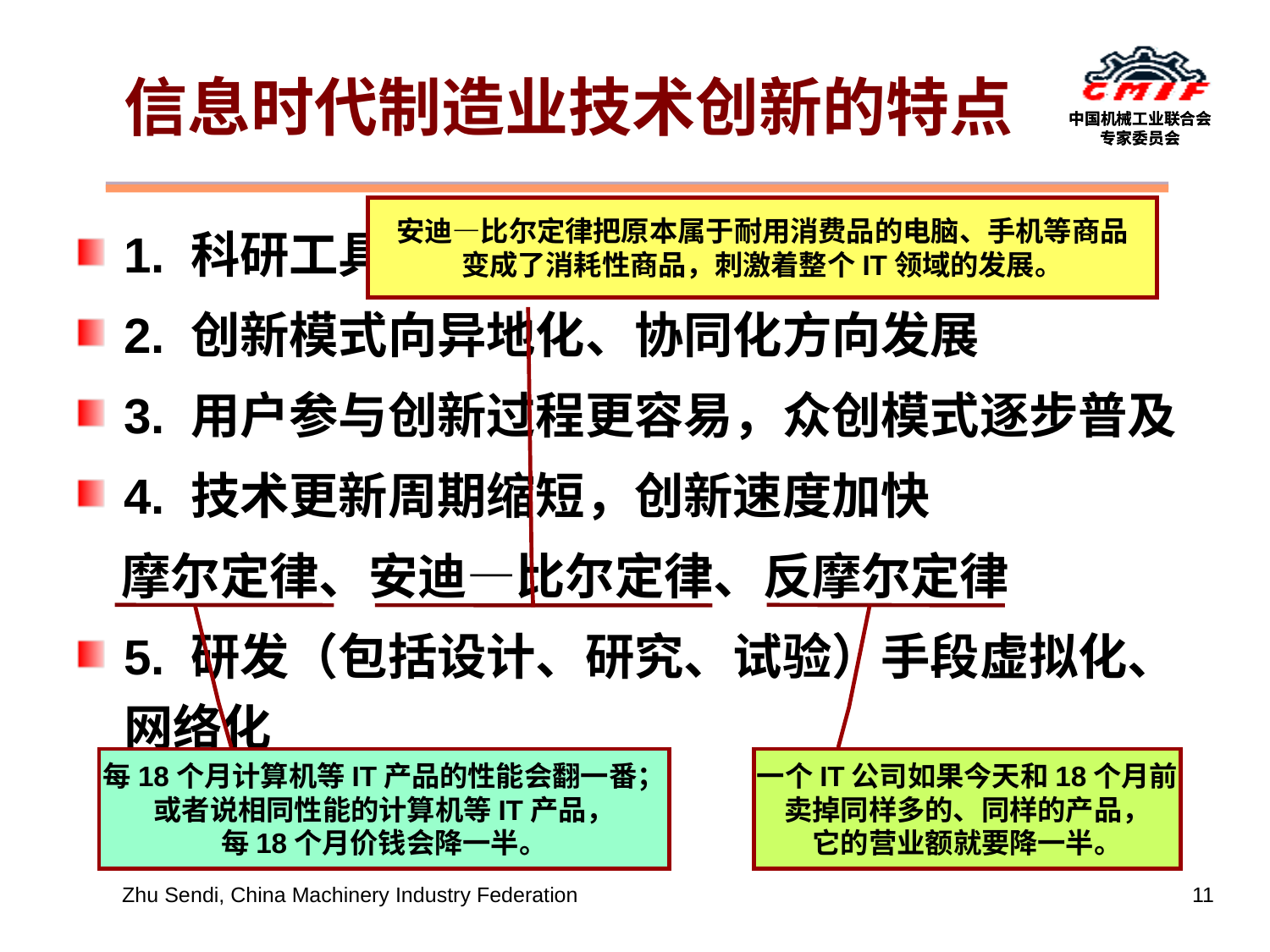

# 信息时代制造业技术创新的特点
安迪—比尔定律把原本属于耐用消费品的电脑、手机等商品
变成了消耗性商品，刺激着整个IT领域的发展。
1. 科研工具日益数字化、智能化
2. 创新模式向异地化、协同化方向发展
3. 用户参与创新过程更容易，众创模式逐步普及
4. 技术更新周期缩短，创新速度加快
   摩尔定律、安迪—比尔定律、反摩尔定律
5. 研发（包括设计、研究、试验）手段虚拟化、网络化
每18个月计算机等IT产品的性能会翻一番；
或者说相同性能的计算机等IT产品，
每18个月价钱会降一半。
一个IT公司如果今天和18个月前
卖掉同样多的、同样的产品，
它的营业额就要降一半。
Zhu Sendi, China Machinery Industry Federation

11